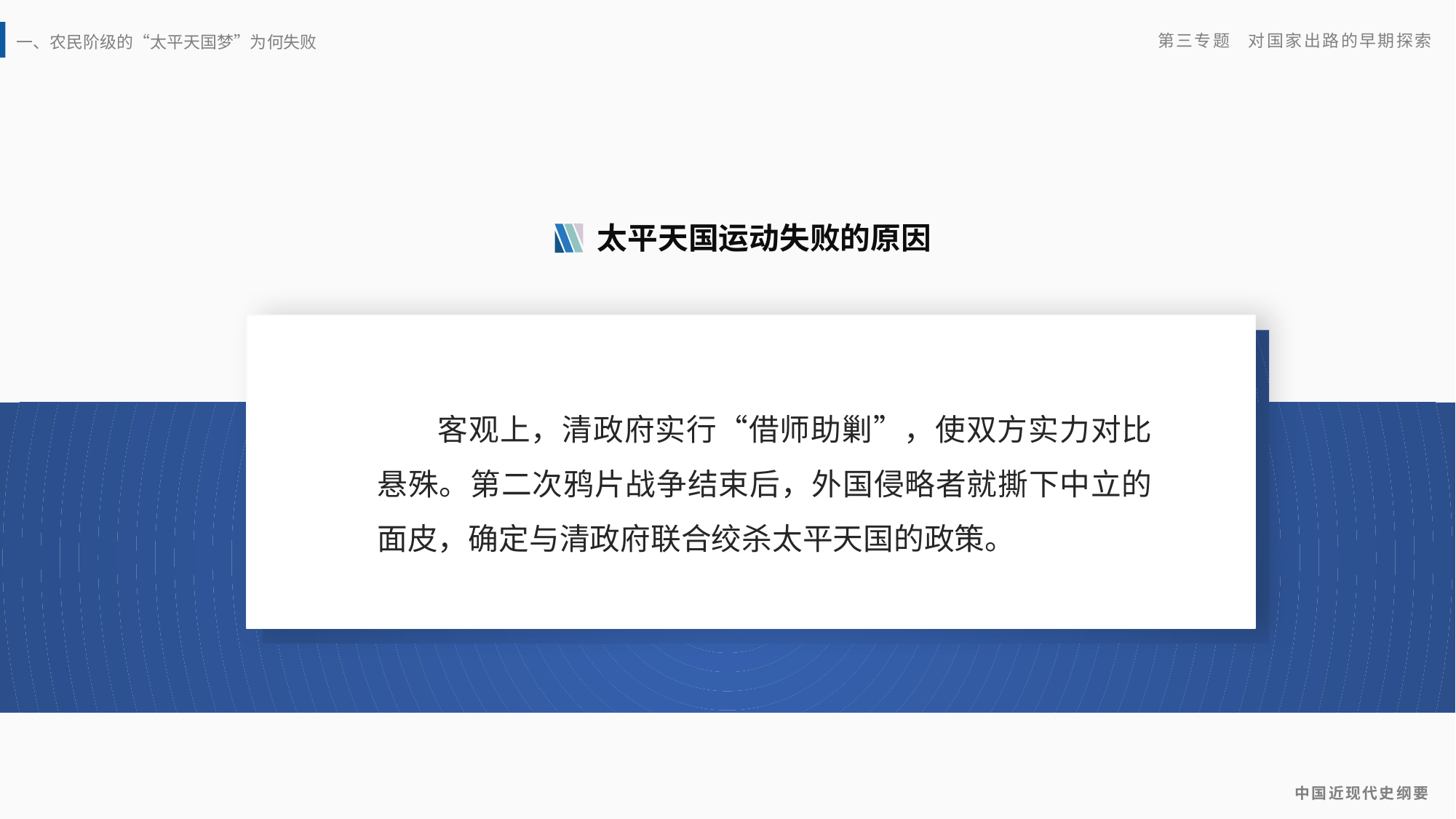

太平天国运动失败的原因

       客观上，清政府实行“借师助剿”，使双方实力对比悬殊。第二次鸦片战争结束后，外国侵略者就撕下中立的面皮，确定与清政府联合绞杀太平天国的政策。